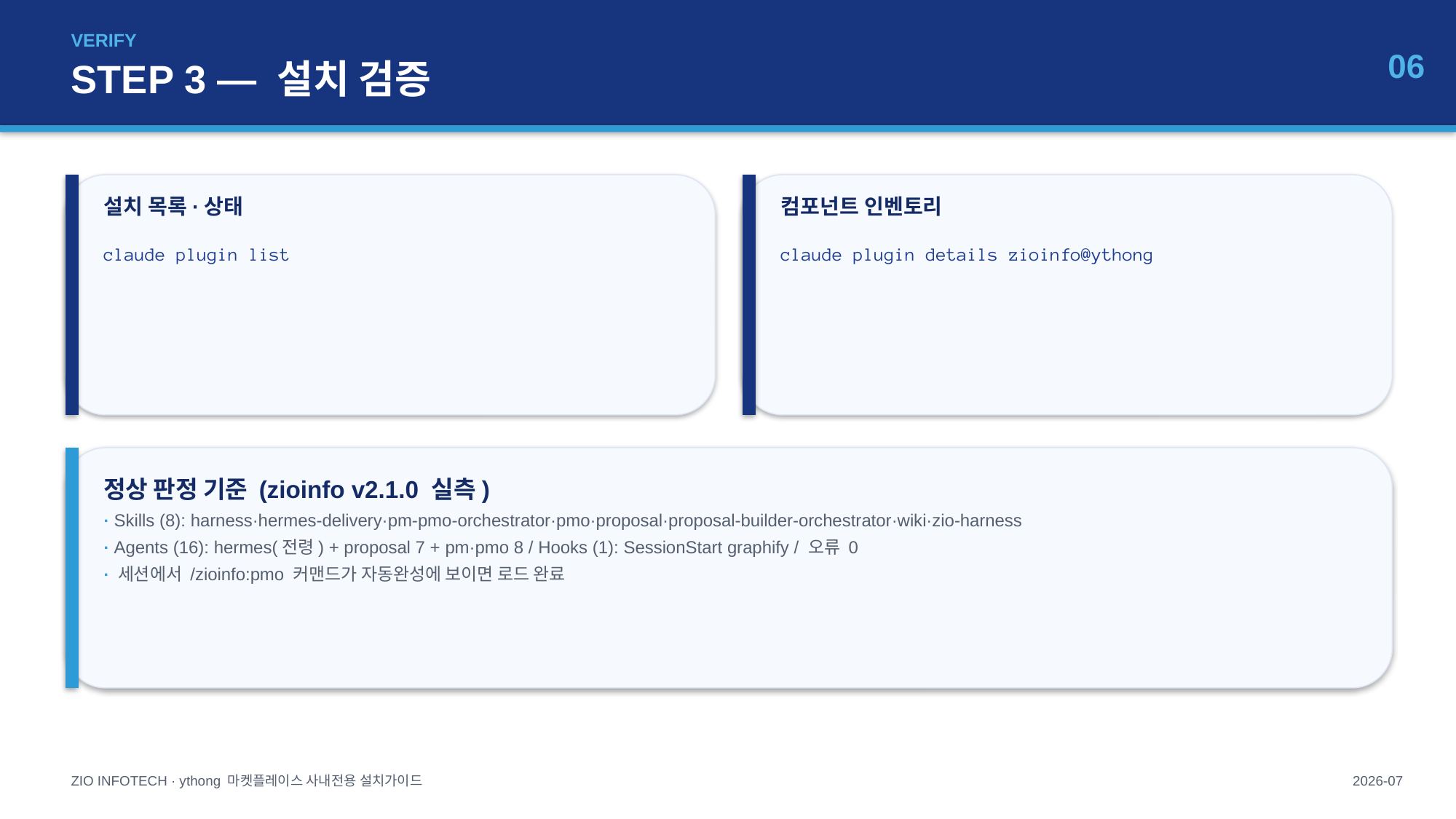

VERIFY
STEP 3 — 설치 검증
06

설치 목록·상태
컴포넌트 인벤토리
claude plugin list
claude plugin details zioinfo@ythong

정상 판정 기준 (zioinfo v2.1.0 실측)
· Skills (8): harness·hermes-delivery·pm-pmo-orchestrator·pmo·proposal·proposal-builder-orchestrator·wiki·zio-harness
· Agents (16): hermes(전령) + proposal 7 + pm·pmo 8 / Hooks (1): SessionStart graphify / 오류 0
· 세션에서 /zioinfo:pmo 커맨드가 자동완성에 보이면 로드 완료
ZIO INFOTECH · ythong 마켓플레이스 사내전용 설치가이드
2026-07